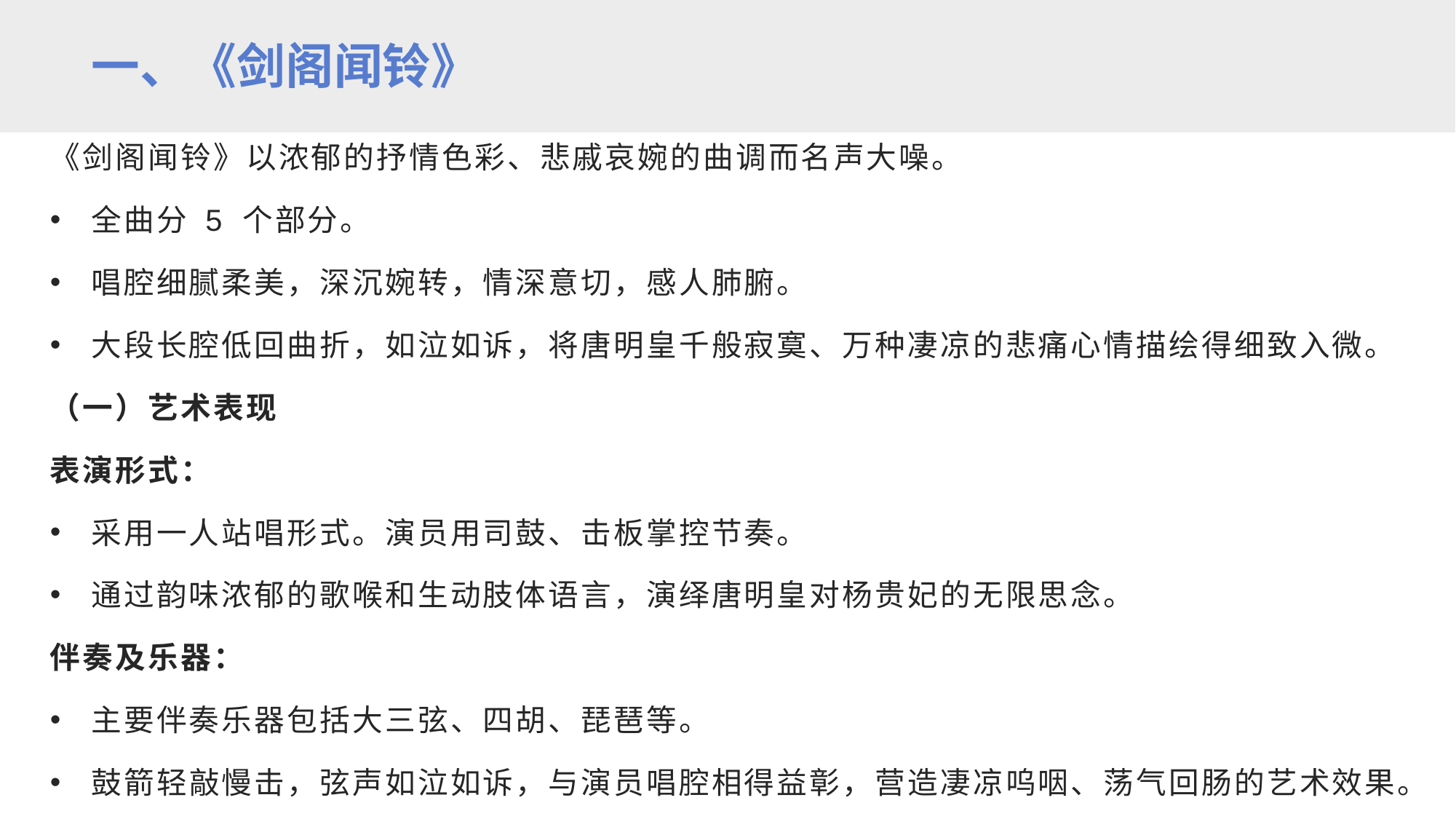

一、《剑阁闻铃》
《剑阁闻铃》以浓郁的抒情色彩、悲戚哀婉的曲调而名声大噪。
全曲分 5 个部分。
唱腔细腻柔美，深沉婉转，情深意切，感人肺腑。
大段长腔低回曲折，如泣如诉，将唐明皇千般寂寞、万种凄凉的悲痛心情描绘得细致入微。
（一）艺术表现
表演形式：
采用一人站唱形式。演员用司鼓、击板掌控节奏。
通过韵味浓郁的歌喉和生动肢体语言，演绎唐明皇对杨贵妃的无限思念。
伴奏及乐器：
主要伴奏乐器包括大三弦、四胡、琵琶等。
鼓箭轻敲慢击，弦声如泣如诉，与演员唱腔相得益彰，营造凄凉呜咽、荡气回肠的艺术效果。